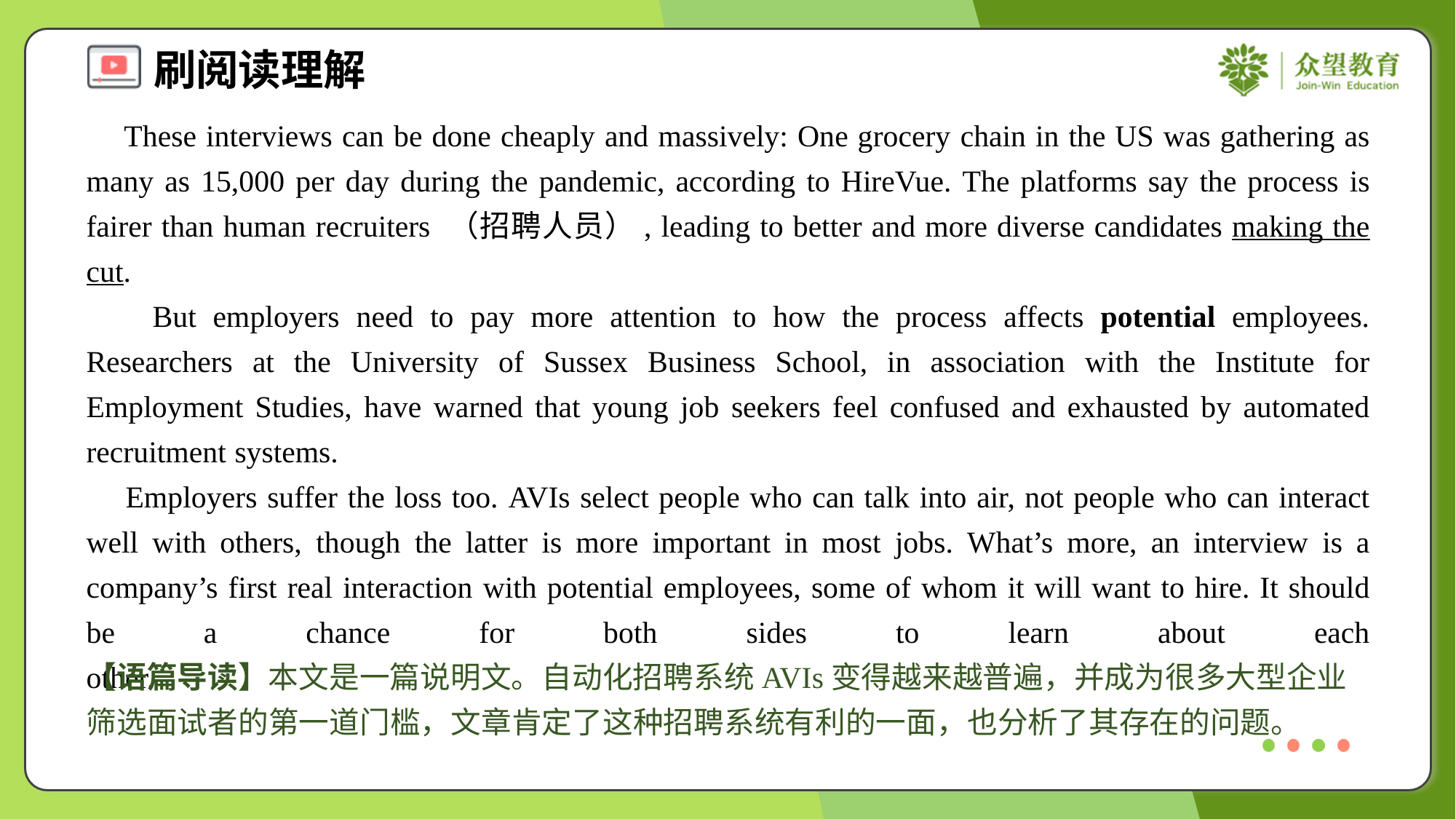

These interviews can be done cheaply and massively: One grocery chain in the US was gathering as many as 15,000 per day during the pandemic, according to HireVue. The platforms say the process is fairer than human recruiters （招聘人员）, leading to better and more diverse candidates making the cut.
    But employers need to pay more attention to how the process affects potential employees. Researchers at the University of Sussex Business School, in association with the Institute for Employment Studies, have warned that young job seekers feel confused and exhausted by automated recruitment systems.
    Employers suffer the loss too. AVIs select people who can talk into air, not people who can interact well with others, though the latter is more important in most jobs. What’s more, an interview is a company’s first real interaction with potential employees, some of whom it will want to hire. It should be a chance for both sides to learn about each other.#1.6
【语篇导读】本文是一篇说明文。自动化招聘系统AVIs变得越来越普遍，并成为很多大型企业筛选面试者的第一道门槛，文章肯定了这种招聘系统有利的一面，也分析了其存在的问题。